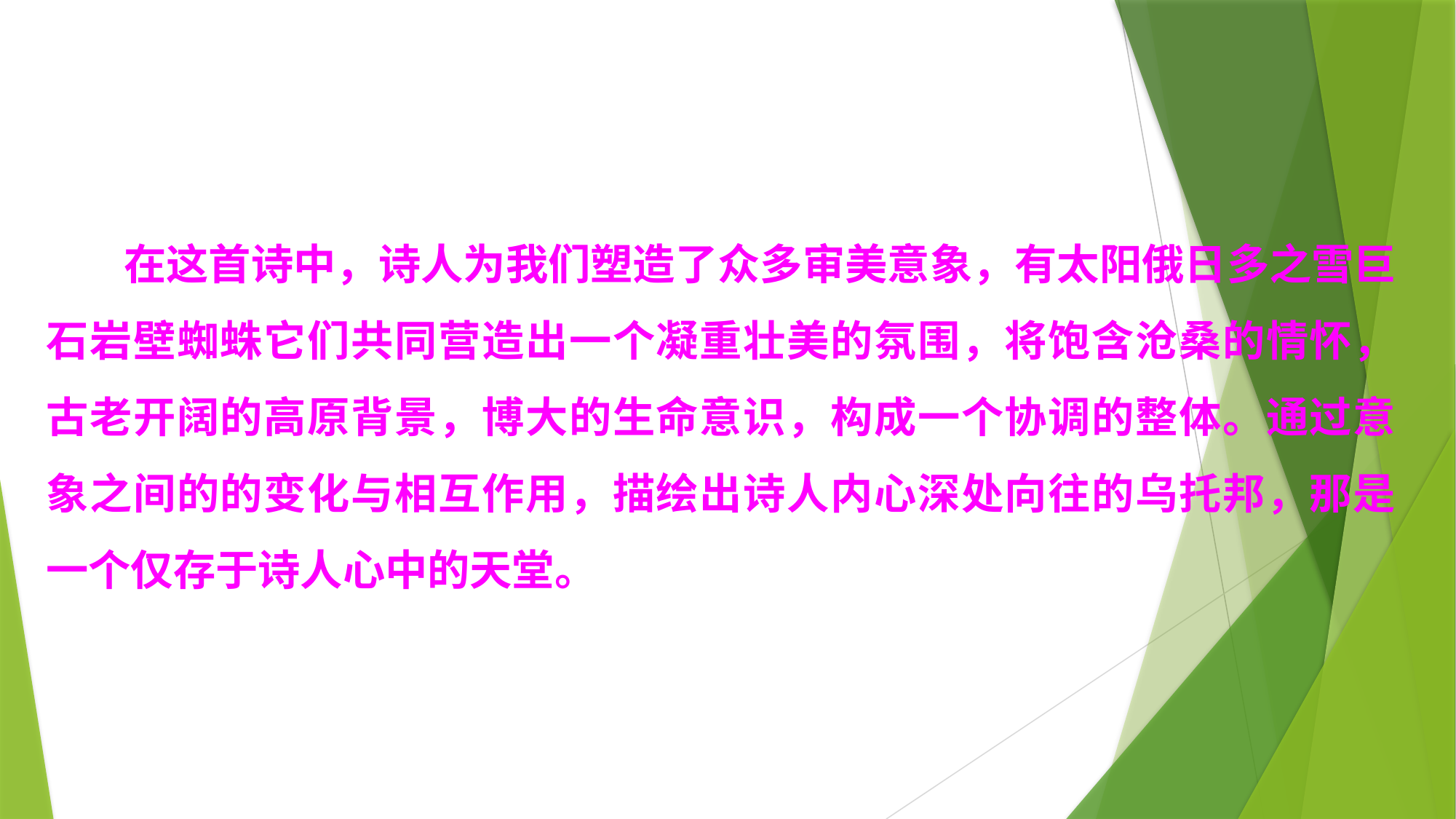

在这首诗中，诗人为我们塑造了众多审美意象，有太阳俄日多之雪巨石岩壁蜘蛛它们共同营造出一个凝重壮美的氛围，将饱含沧桑的情怀，古老开阔的高原背景，博大的生命意识，构成一个协调的整体。通过意象之间的的变化与相互作用，描绘出诗人内心深处向往的乌托邦，那是一个仅存于诗人心中的天堂。